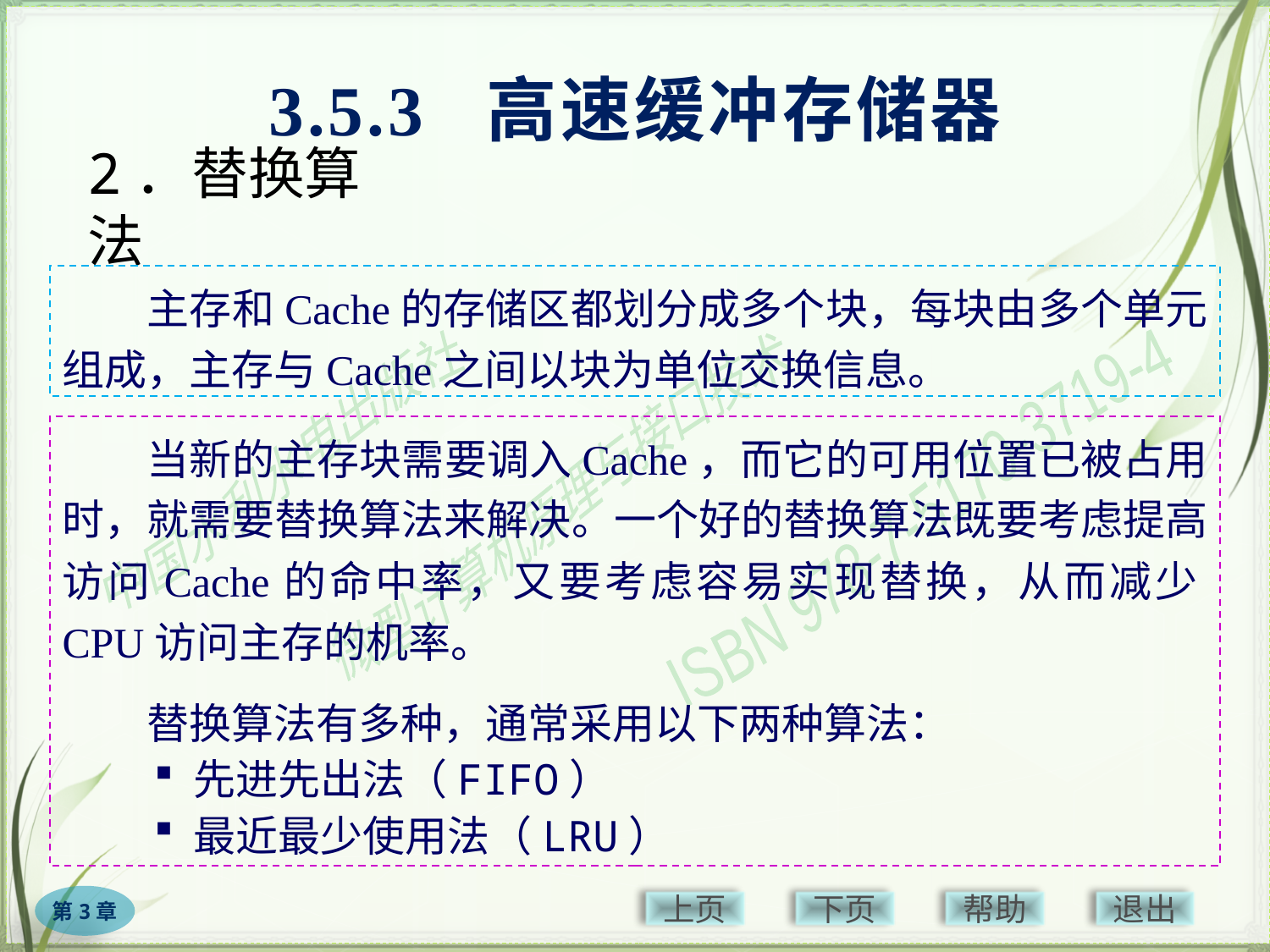

3.5.3  高速缓冲存储器
# 2．替换算法
　　主存和Cache的存储区都划分成多个块，每块由多个单元组成，主存与Cache之间以块为单位交换信息。
　　当新的主存块需要调入Cache，而它的可用位置已被占用时，就需要替换算法来解决。一个好的替换算法既要考虑提高访问Cache的命中率，又要考虑容易实现替换，从而减少CPU访问主存的机率。
　　替换算法有多种，通常采用以下两种算法：
 先进先出法（FIFO）
 最近最少使用法（LRU）